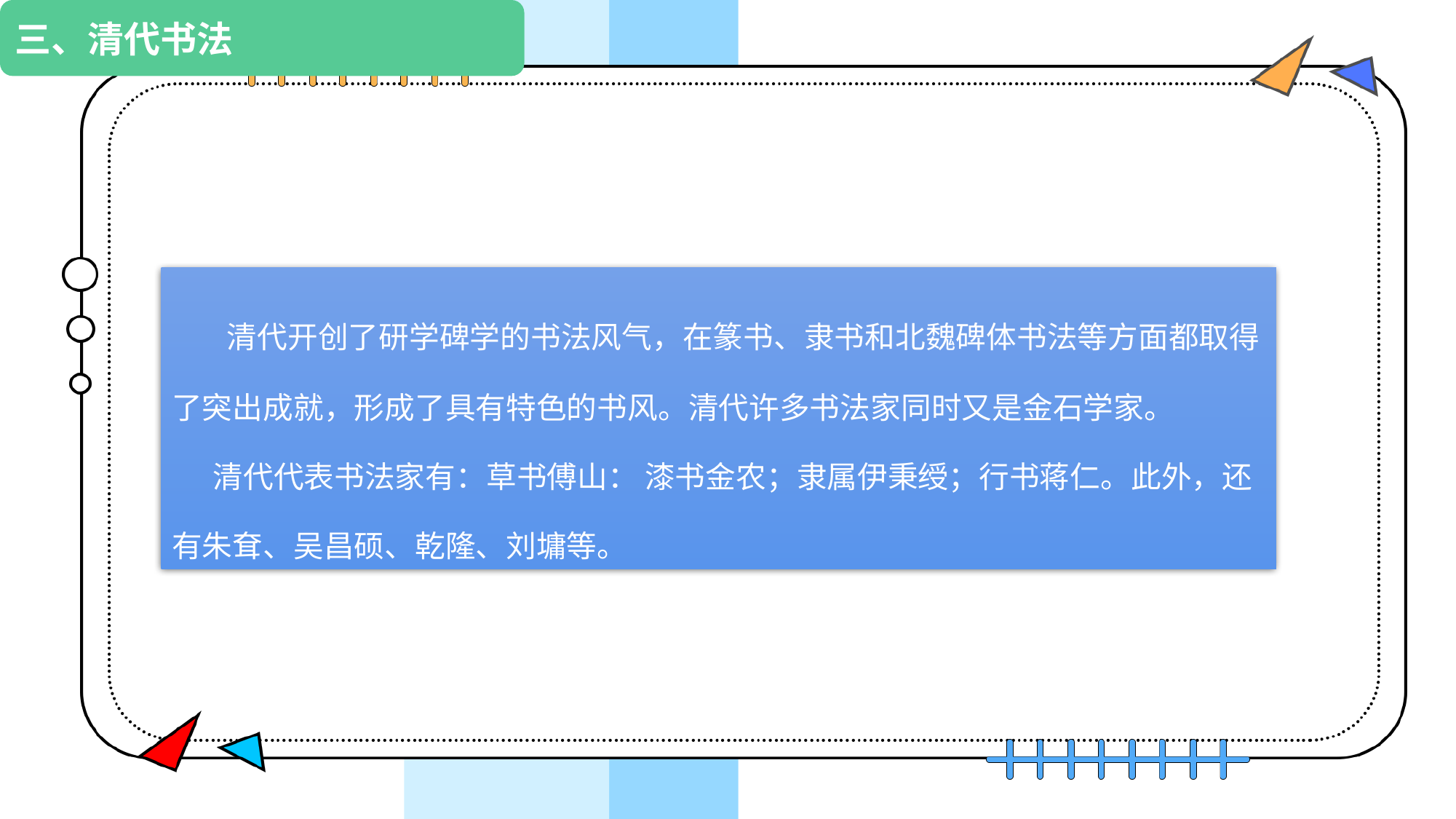

三、清代书法
      清代开创了研学碑学的书法风气，在篆书、隶书和北魏碑体书法等方面都取得了突出成就，形成了具有特色的书风。清代许多书法家同时又是金石学家。
     清代代表书法家有：草书傅山： 漆书金农；隶属伊秉绶；行书蒋仁。此外，还有朱耷、吴昌硕、乾隆、刘墉等。